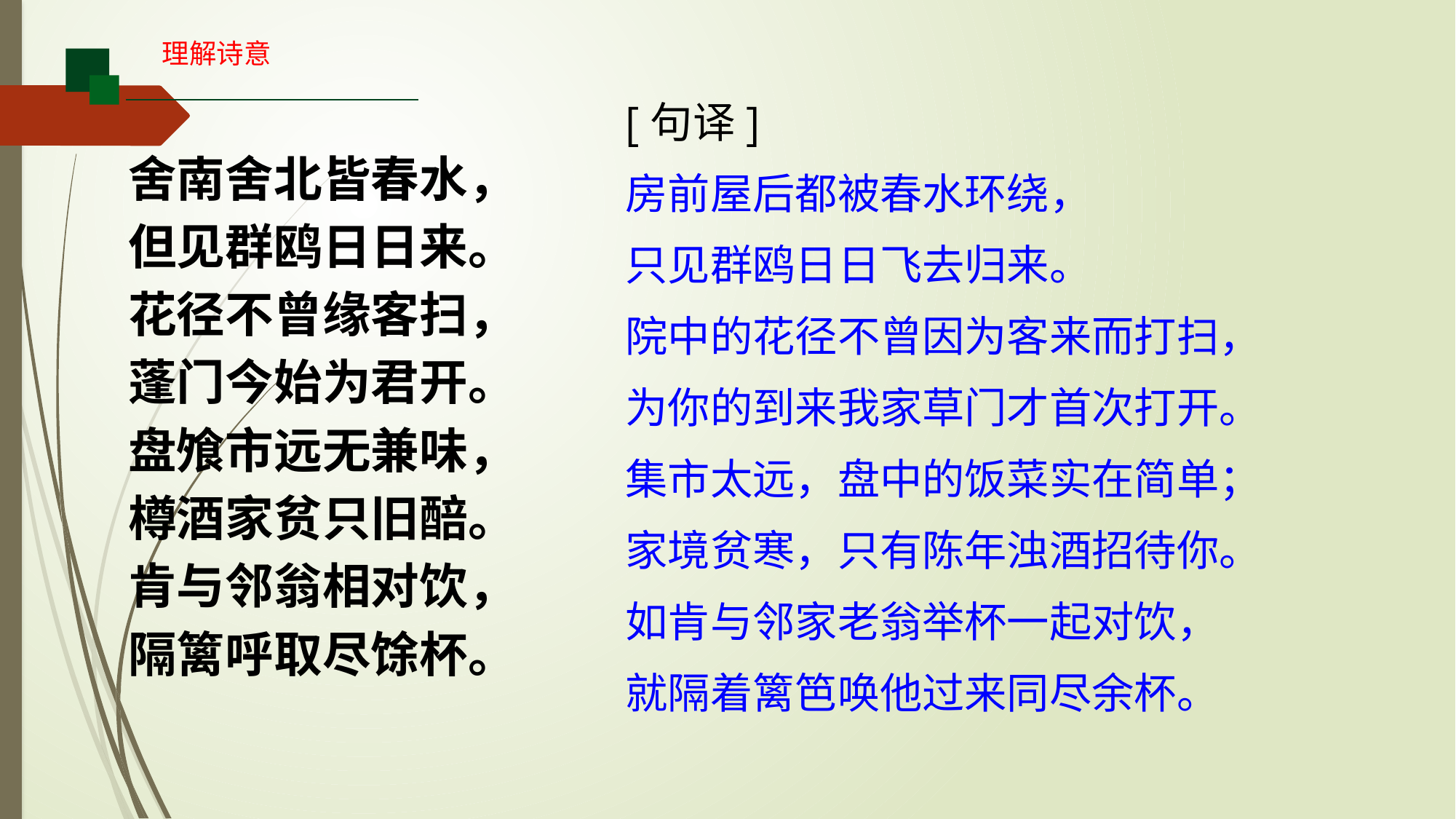

理解诗意

[句译]
房前屋后都被春水环绕，
只见群鸥日日飞去归来。
院中的花径不曾因为客来而打扫，
为你的到来我家草门才首次打开。
集市太远，盘中的饭菜实在简单；
家境贫寒，只有陈年浊酒招待你。
如肯与邻家老翁举杯一起对饮，
就隔着篱笆唤他过来同尽余杯。
舍南舍北皆春水，
但见群鸥日日来。
花径不曾缘客扫，
蓬门今始为君开。
盘飧市远无兼味，
樽酒家贫只旧醅。
肯与邻翁相对饮，
隔篱呼取尽馀杯。